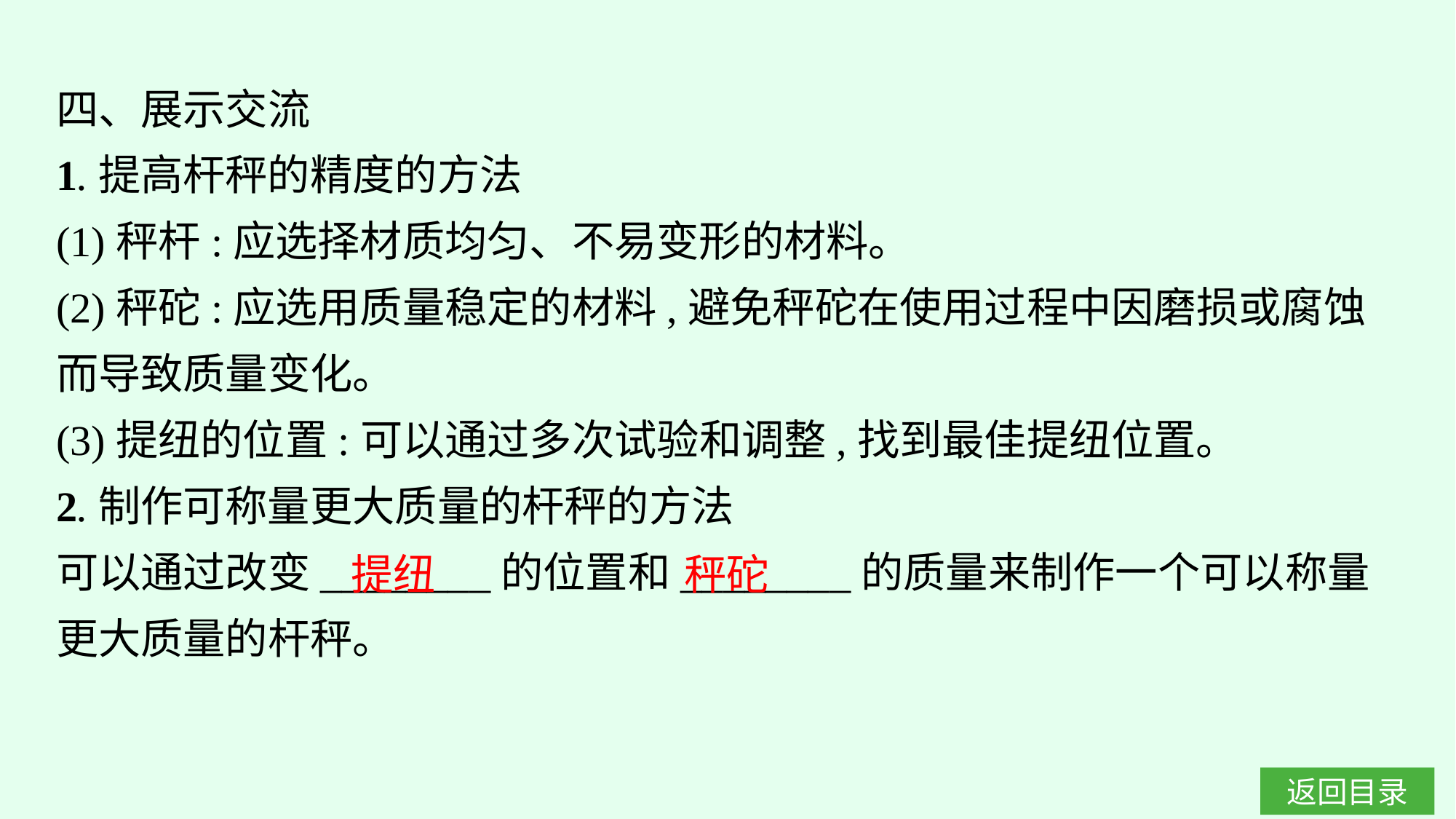

四、展示交流
1.提高杆秤的精度的方法
(1)秤杆:应选择材质均匀、不易变形的材料。
(2)秤砣:应选用质量稳定的材料,避免秤砣在使用过程中因磨损或腐蚀而导致质量变化。
(3)提纽的位置:可以通过多次试验和调整,找到最佳提纽位置。
2.制作可称量更大质量的杆秤的方法
可以通过改变________的位置和________的质量来制作一个可以称量更大质量的杆秤。
秤砣
提纽